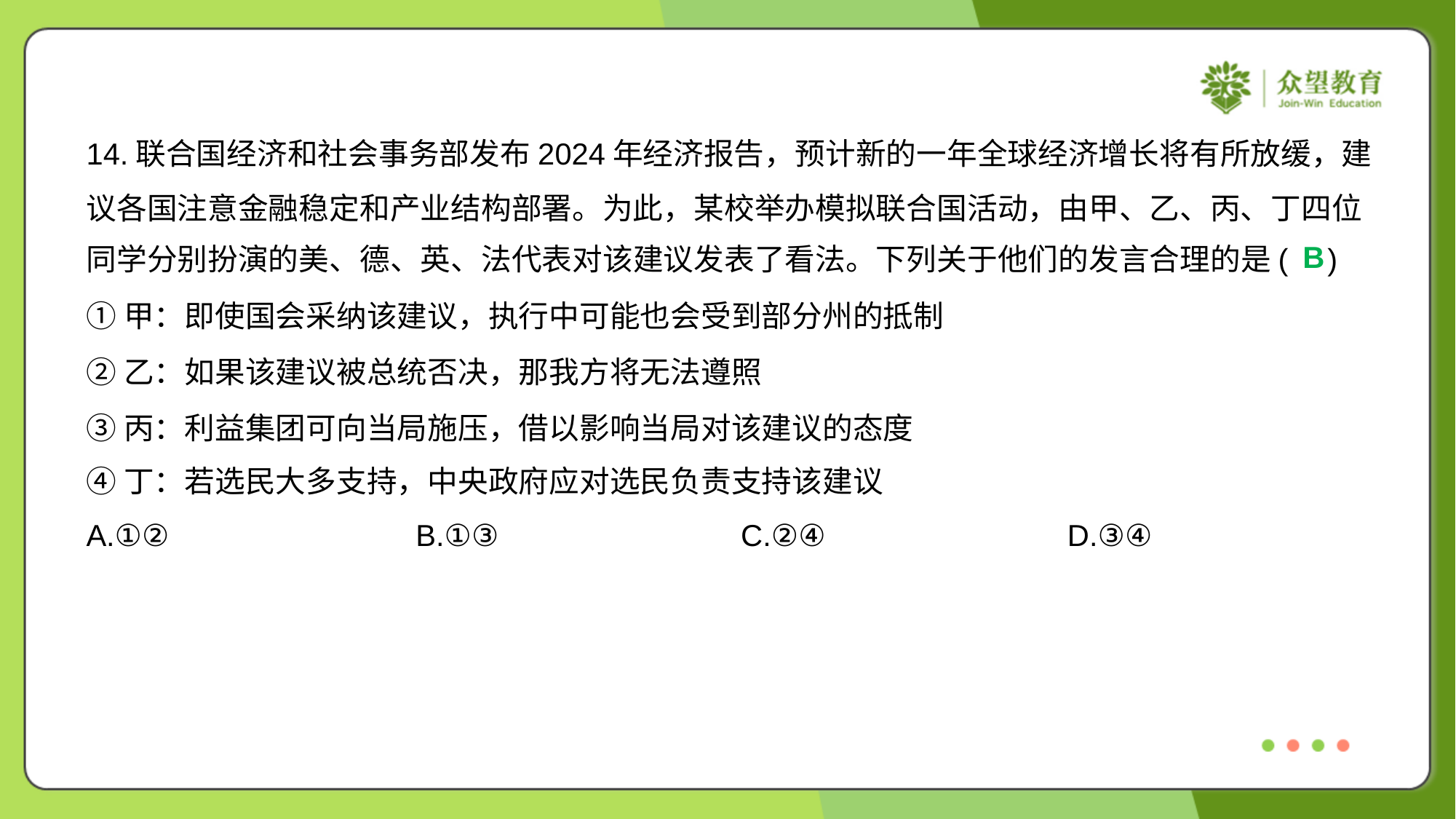

14.联合国经济和社会事务部发布2024年经济报告，预计新的一年全球经济增长将有所放缓，建
议各国注意金融稳定和产业结构部署。为此，某校举办模拟联合国活动，由甲、乙、丙、丁四位
同学分别扮演的美、德、英、法代表对该建议发表了看法。下列关于他们的发言合理的是(     )
B
①甲：即使国会采纳该建议，执行中可能也会受到部分州的抵制
②乙：如果该建议被总统否决，那我方将无法遵照
③丙：利益集团可向当局施压，借以影响当局对该建议的态度
④丁：若选民大多支持，中央政府应对选民负责支持该建议
A.①②	B.①③	C.②④	D.③④